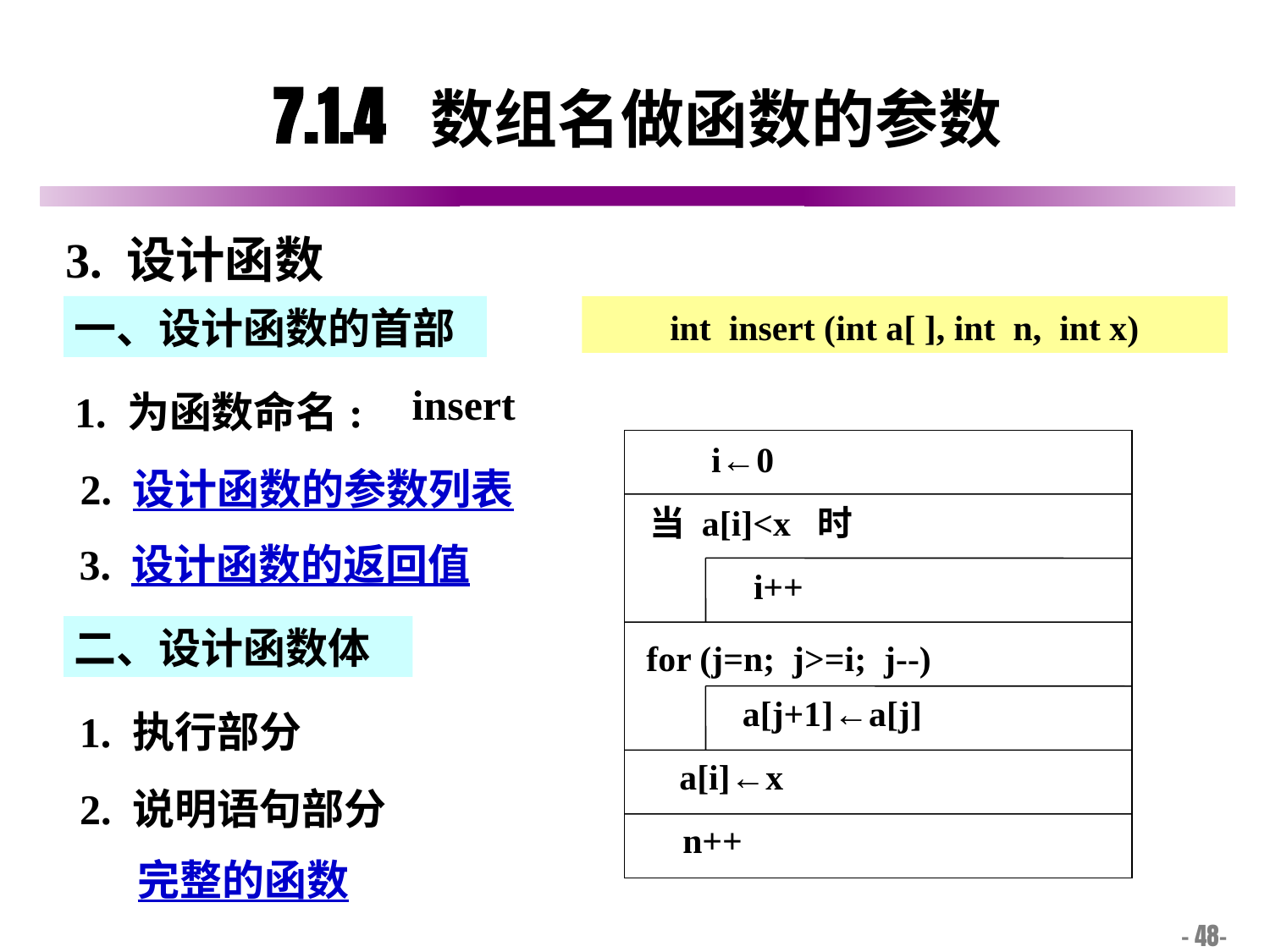

# 7.1.4  数组名做函数的参数
3. 设计函数
一、设计函数的首部
int  insert (int a[ ], int  n,  int x)
insert
 1. 为函数命名:

i←0
当 a[i]<x  时
i++
for (j=n;  j>=i;  j--)
a[j+1]←a[j]
a[i]←x
n++
 2. 设计函数的参数列表
3. 设计函数的返回值
二、设计函数体
1. 执行部分
2. 说明语句部分
完整的函数
 - 48-